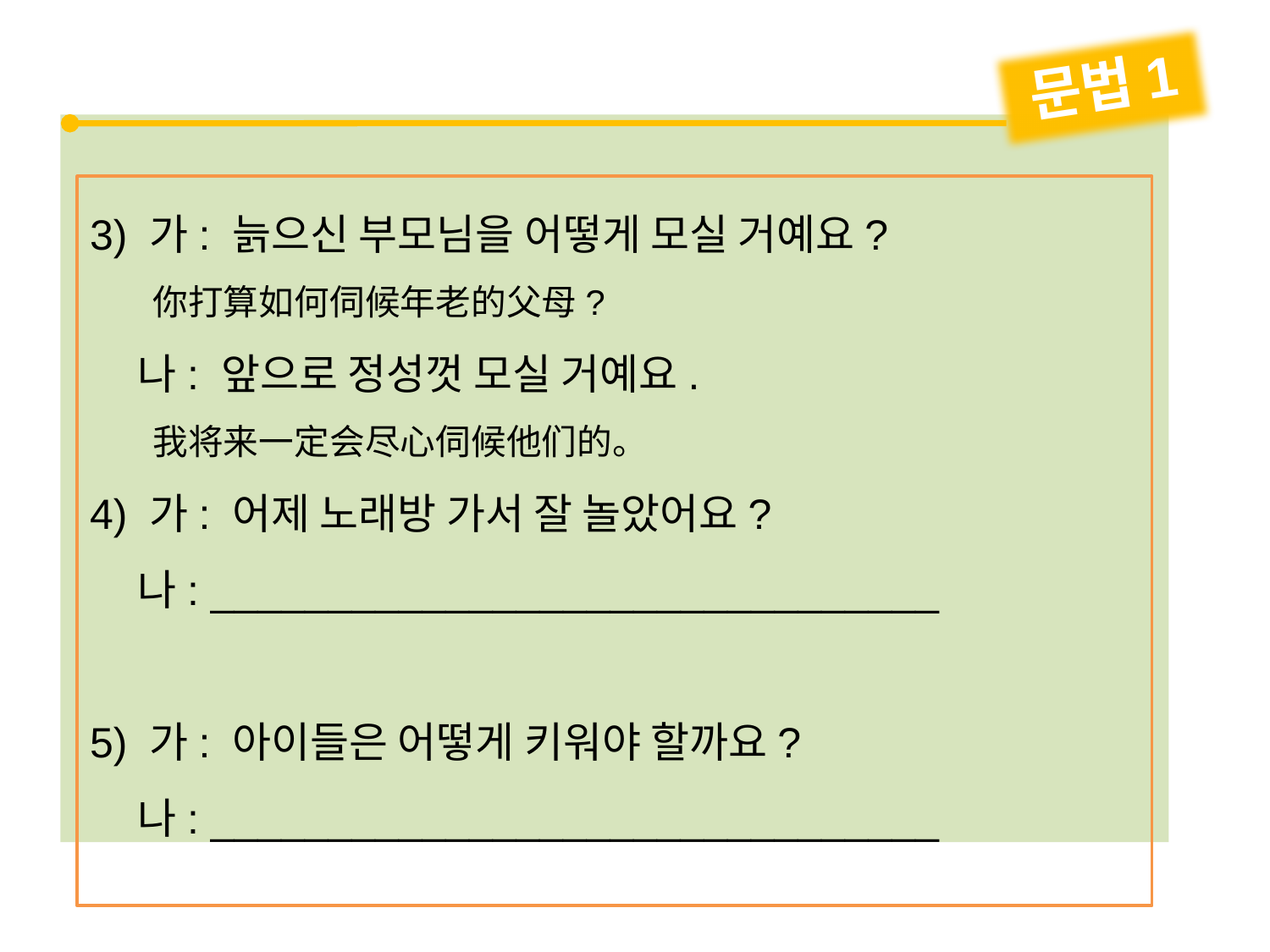

문법1

3) 가: 늙으신 부모님을 어떻게 모실 거예요?
       你打算如何伺候年老的父母?
    나: 앞으로 정성껏 모실 거예요.
       我将来一定会尽心伺候他们的。
4) 가: 어제 노래방 가서 잘 놀았어요?
    나: _______________________________
5) 가: 아이들은 어떻게 키워야 할까요?
    나: _______________________________